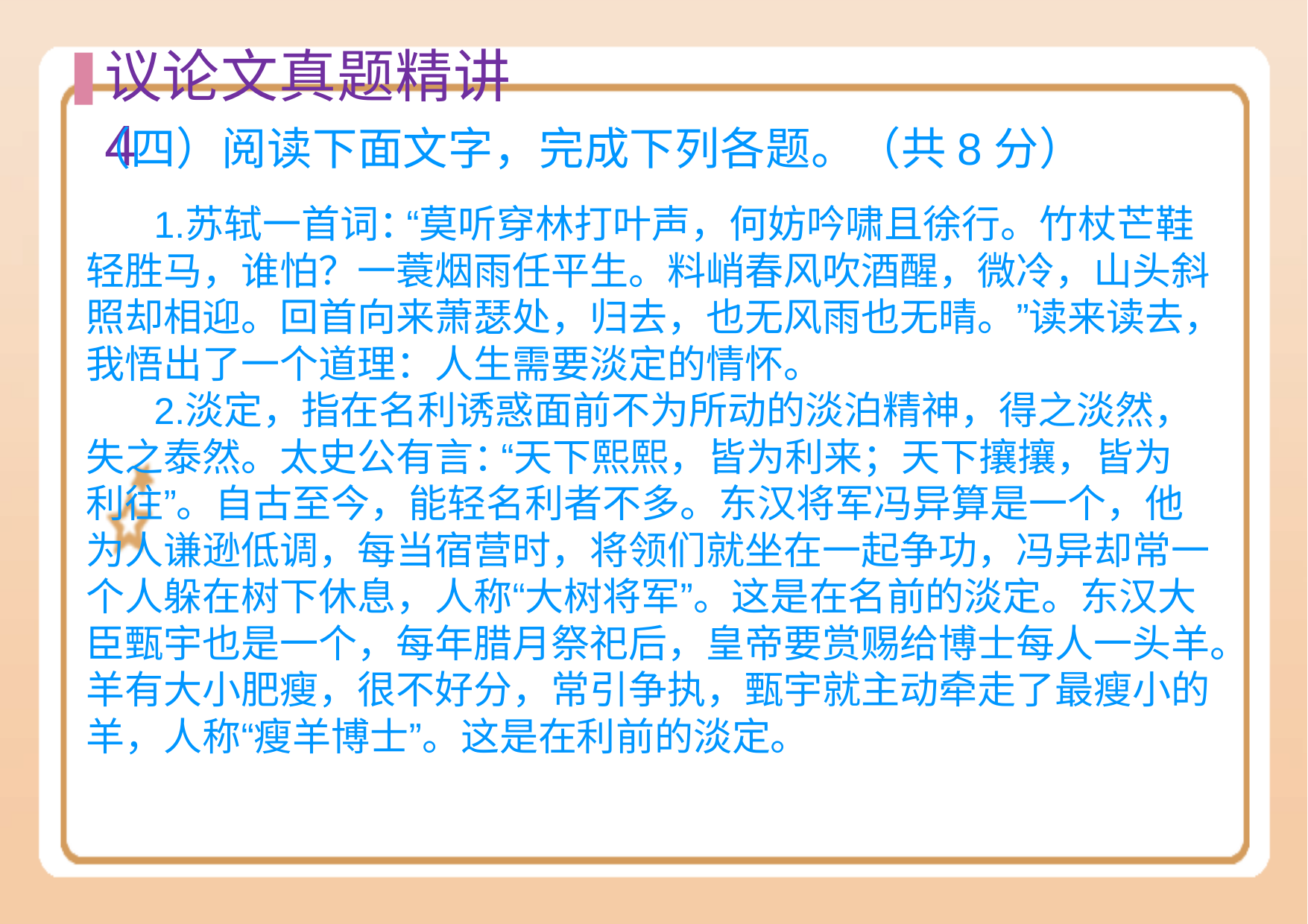

# 议论⽂真题精讲4

（四）阅读下面文字，完成下列各题。（共8分）
苏轼一首词：“莫听穿林打叶声，何妨吟啸且徐行。竹杖芒鞋 轻胜马，谁怕？一蓑烟雨任平生。料峭春风吹酒醒，微冷，山头斜 照却相迎。回首向来萧瑟处，归去，也无风雨也无晴。”读来读去， 我悟出了一个道理：人生需要淡定的情怀。
淡定，指在名利诱惑面前不为所动的淡泊精神，得之淡然，  失之泰然。太史公有言：“天下熙熙，皆为利来；天下攘攘，皆为 利往”。自古至今，能轻名利者不多。东汉将军冯异算是一个，他 为人谦逊低调，每当宿营时，将领们就坐在一起争功，冯异却常一 个人躲在树下休息，人称“大树将军”。这是在名前的淡定。东汉大
臣甄宇也是一个，每年腊月祭祀后，皇帝要赏赐给博士每人一头羊。 羊有大小肥瘦，很不好分，常引争执，甄宇就主动牵走了最瘦小的 羊，人称“瘦羊博士”。这是在利前的淡定。